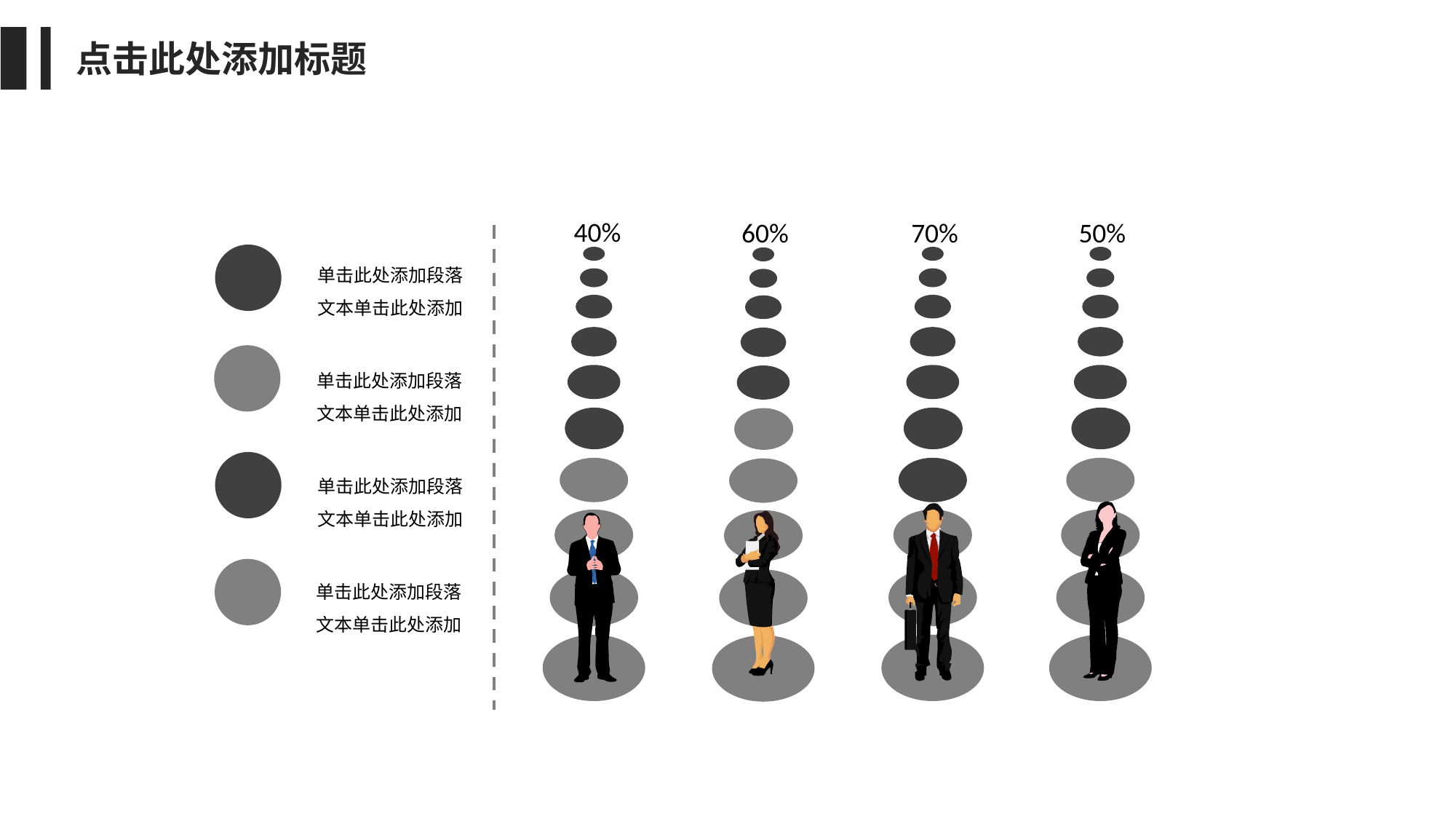

点击此处添加标题
40%
60%
70%
50%

单击此处添加段落文本单击此处添加

单击此处添加段落文本单击此处添加

单击此处添加段落文本单击此处添加

单击此处添加段落文本单击此处添加